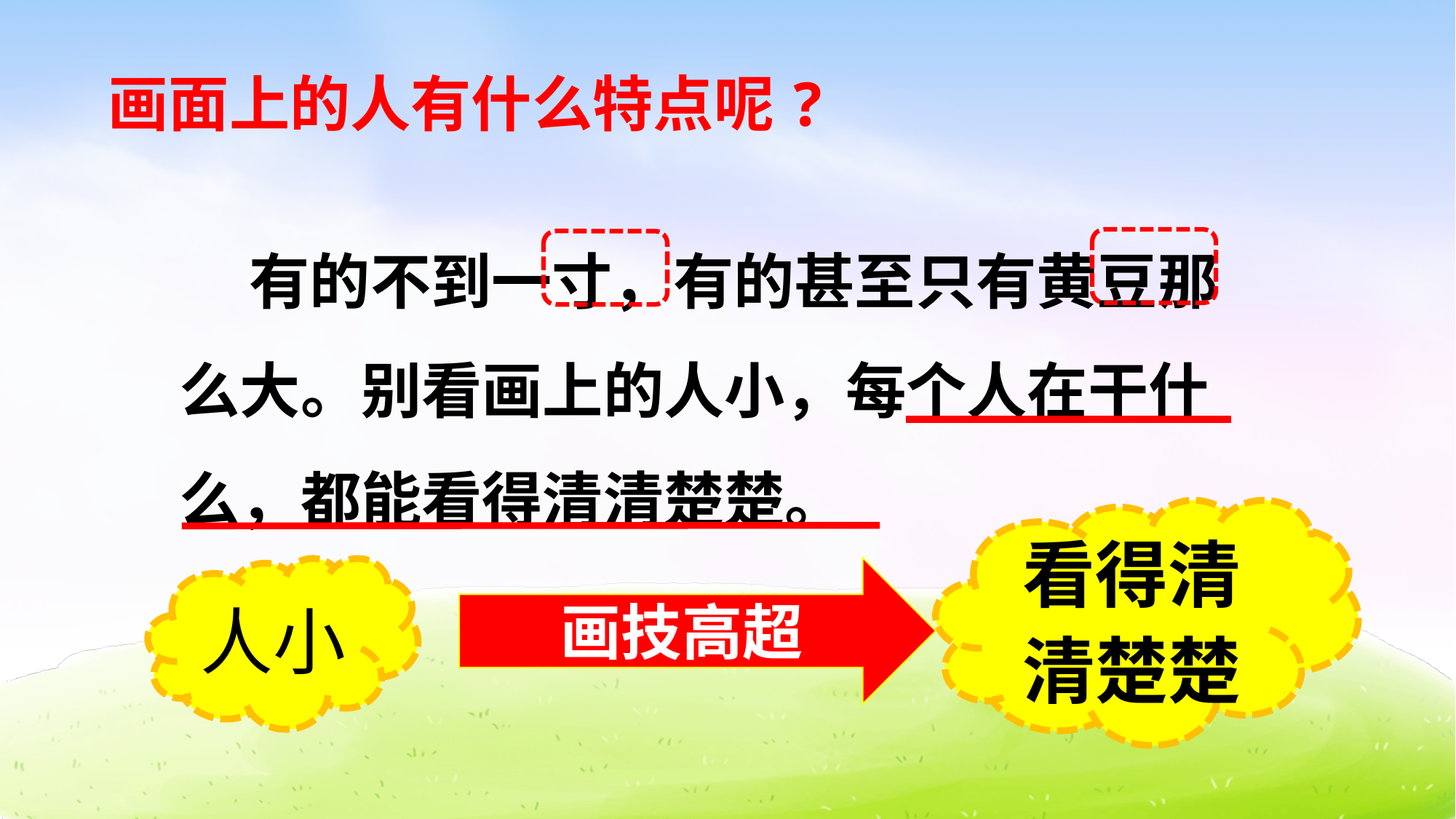

画面上的人有什么特点呢?
    有的不到一寸，有的甚至只有黄豆那么大。别看画上的人小，每个人在干什么，都能看得清清楚楚。

看得清清楚楚

人小
画技高超